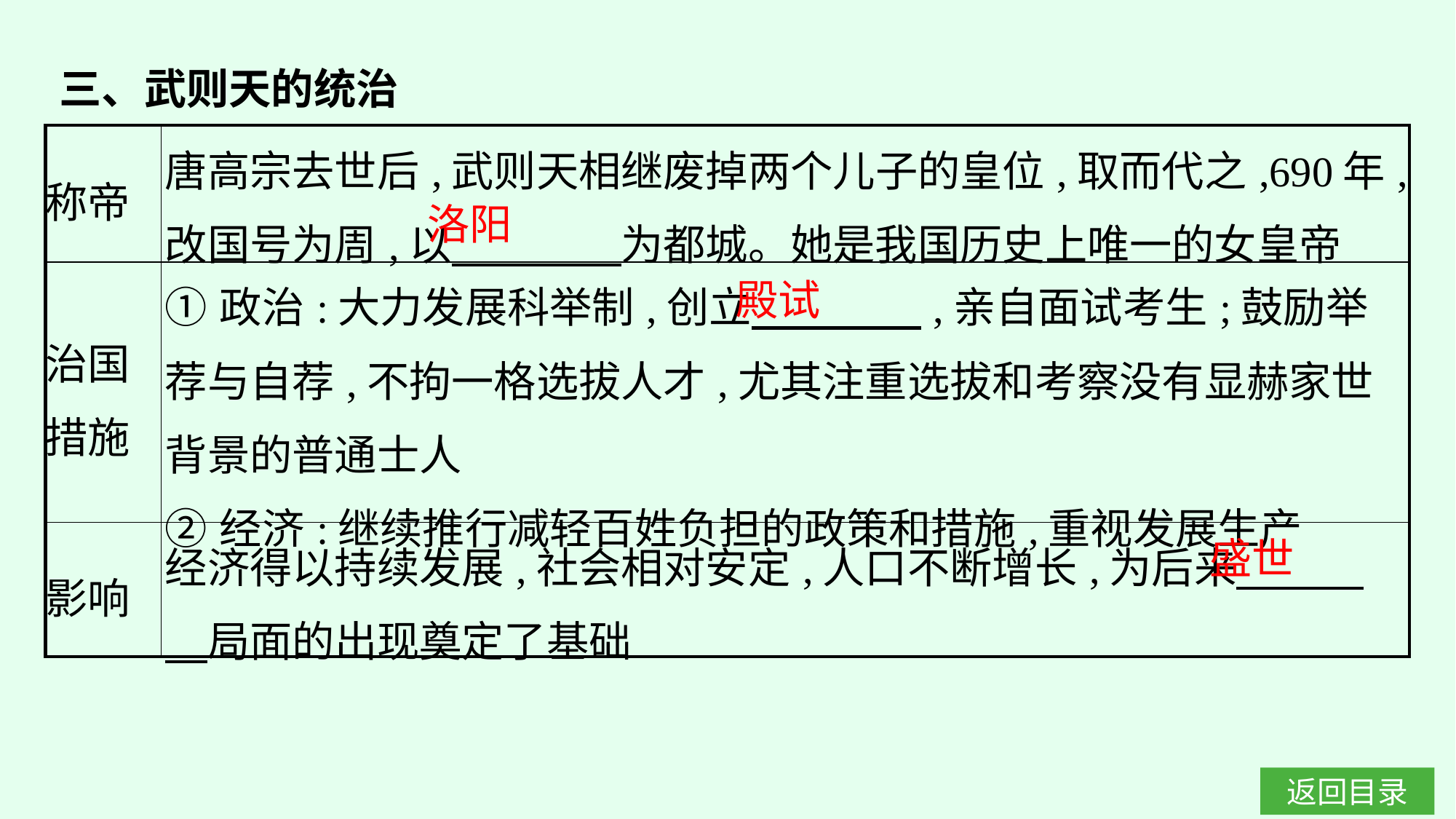

三、武则天的统治
| 称帝 | 唐高宗去世后,武则天相继废掉两个儿子的皇位,取而代之,690年,改国号为周,以　　　　为都城。她是我国历史上唯一的女皇帝 |
| --- | --- |
| 治国 措施 | ①政治:大力发展科举制,创立　　　　,亲自面试考生;鼓励举荐与自荐,不拘一格选拔人才,尤其注重选拔和考察没有显赫家世背景的普通士人  ②经济:继续推行减轻百姓负担的政策和措施,重视发展生产 |
| 影响 | 经济得以持续发展,社会相对安定,人口不断增长,为后来　　　　局面的出现奠定了基础 |
洛阳
殿试
盛世